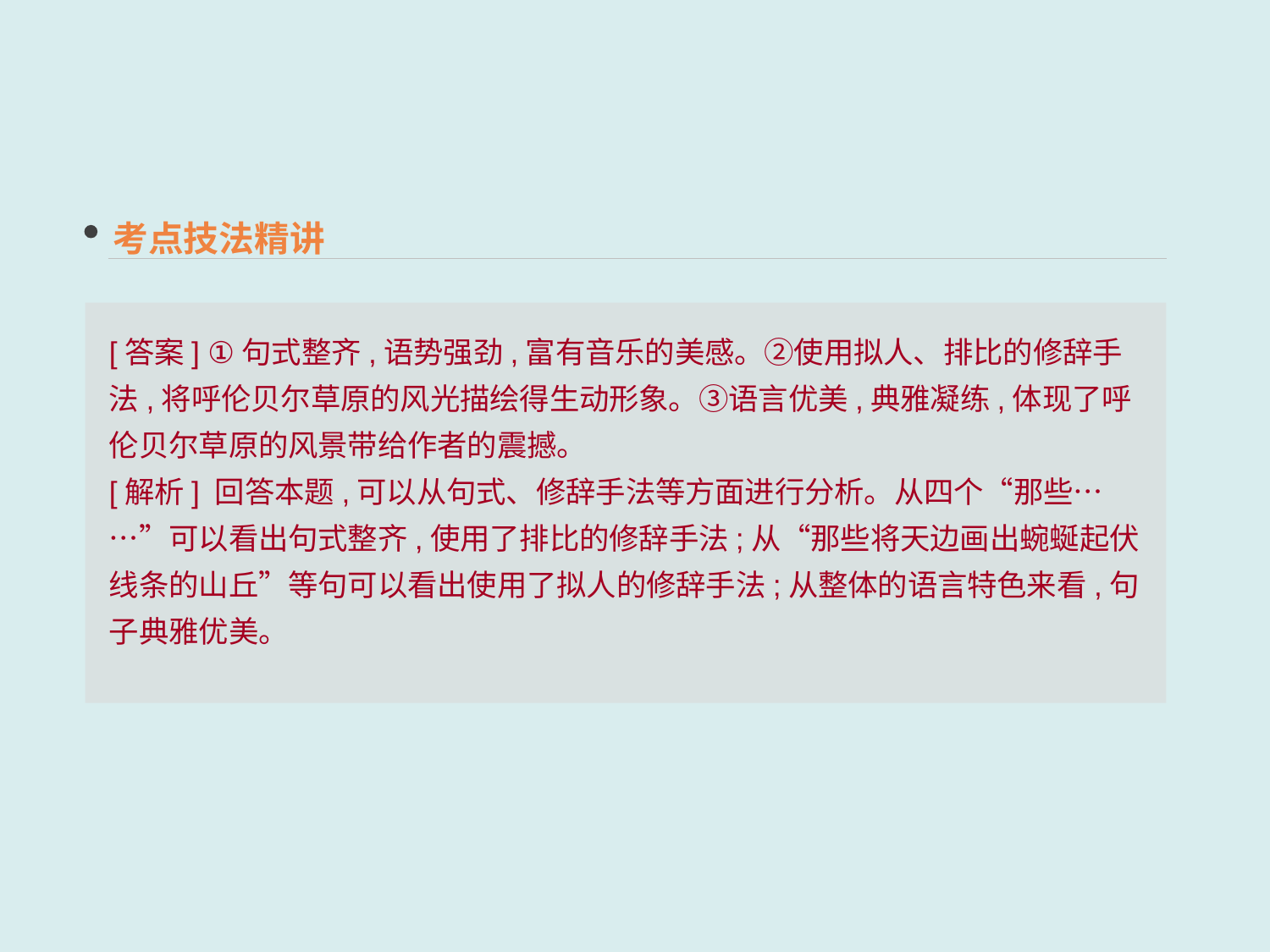

考点技法精讲

[答案] ①句式整齐,语势强劲,富有音乐的美感。②使用拟人、排比的修辞手法,将呼伦贝尔草原的风光描绘得生动形象。③语言优美,典雅凝练,体现了呼伦贝尔草原的风景带给作者的震撼。
[解析] 回答本题,可以从句式、修辞手法等方面进行分析。从四个“那些……”可以看出句式整齐,使用了排比的修辞手法;从“那些将天边画出蜿蜒起伏线条的山丘”等句可以看出使用了拟人的修辞手法;从整体的语言特色来看,句子典雅优美。